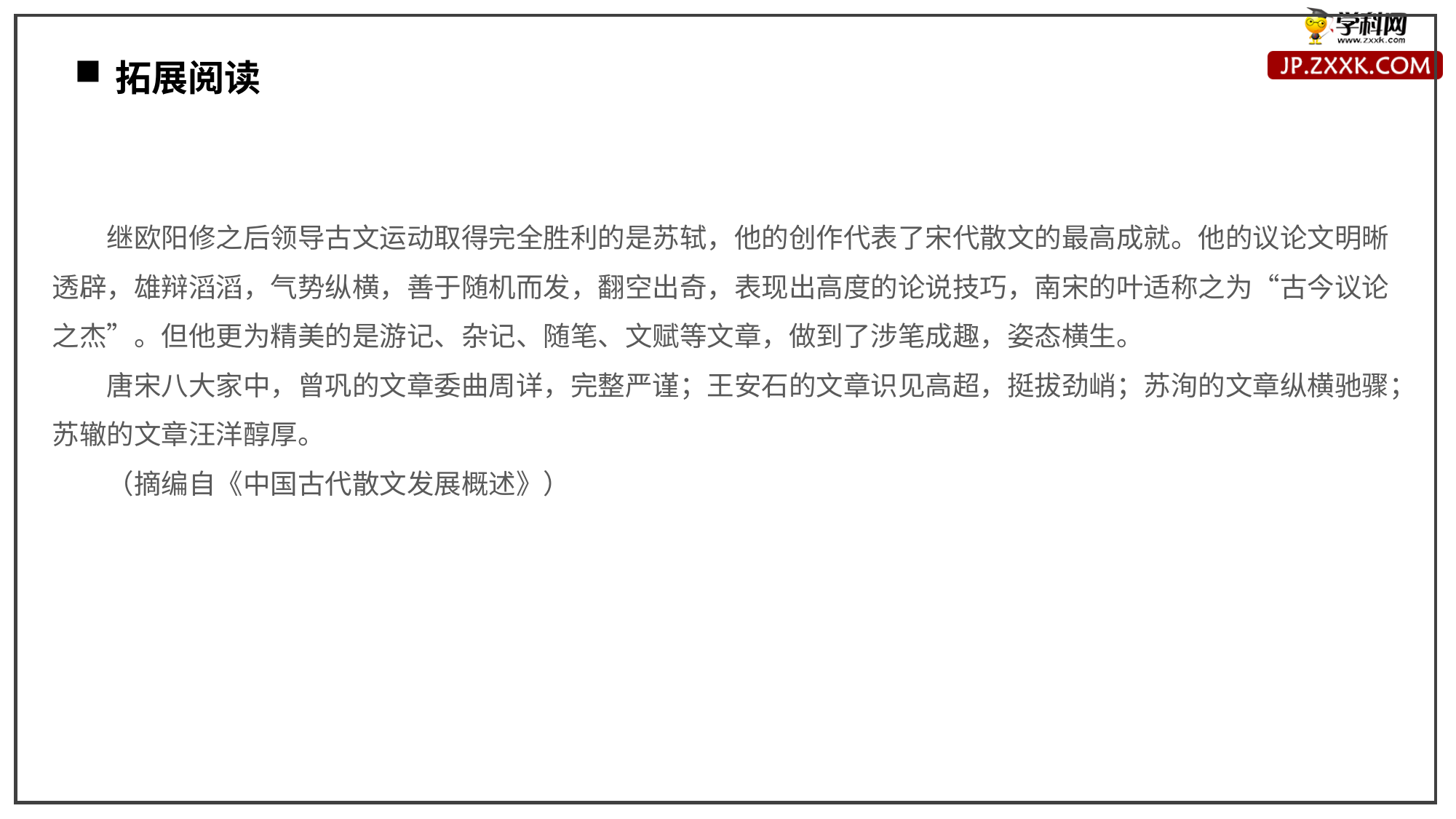

拓展阅读
继欧阳修之后领导古文运动取得完全胜利的是苏轼，他的创作代表了宋代散文的最高成就。他的议论文明晰透辟，雄辩滔滔，气势纵横，善于随机而发，翻空出奇，表现出高度的论说技巧，南宋的叶适称之为“古今议论之杰”。但他更为精美的是游记、杂记、随笔、文赋等文章，做到了涉笔成趣，姿态横生。
唐宋八大家中，曾巩的文章委曲周详，完整严谨；王安石的文章识见高超，挺拔劲峭；苏洵的文章纵横驰骤；苏辙的文章汪洋醇厚。
（摘编自《中国古代散文发展概述》）